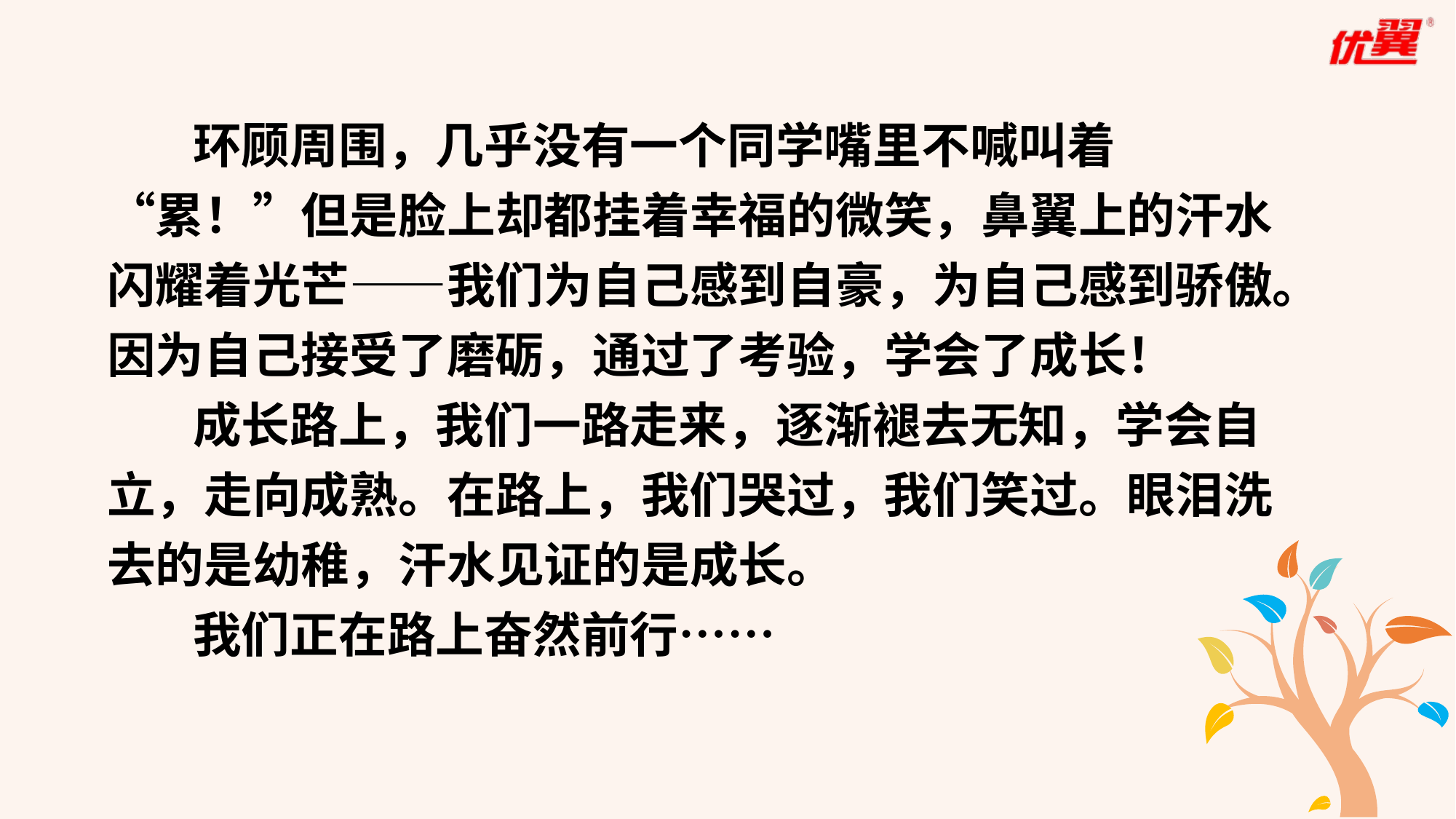

环顾周围，几乎没有一个同学嘴里不喊叫着“累！”但是脸上却都挂着幸福的微笑，鼻翼上的汗水闪耀着光芒——我们为自己感到自豪，为自己感到骄傲。因为自己接受了磨砺，通过了考验，学会了成长！
成长路上，我们一路走来，逐渐褪去无知，学会自立，走向成熟。在路上，我们哭过，我们笑过。眼泪洗去的是幼稚，汗水见证的是成长。
我们正在路上奋然前行……